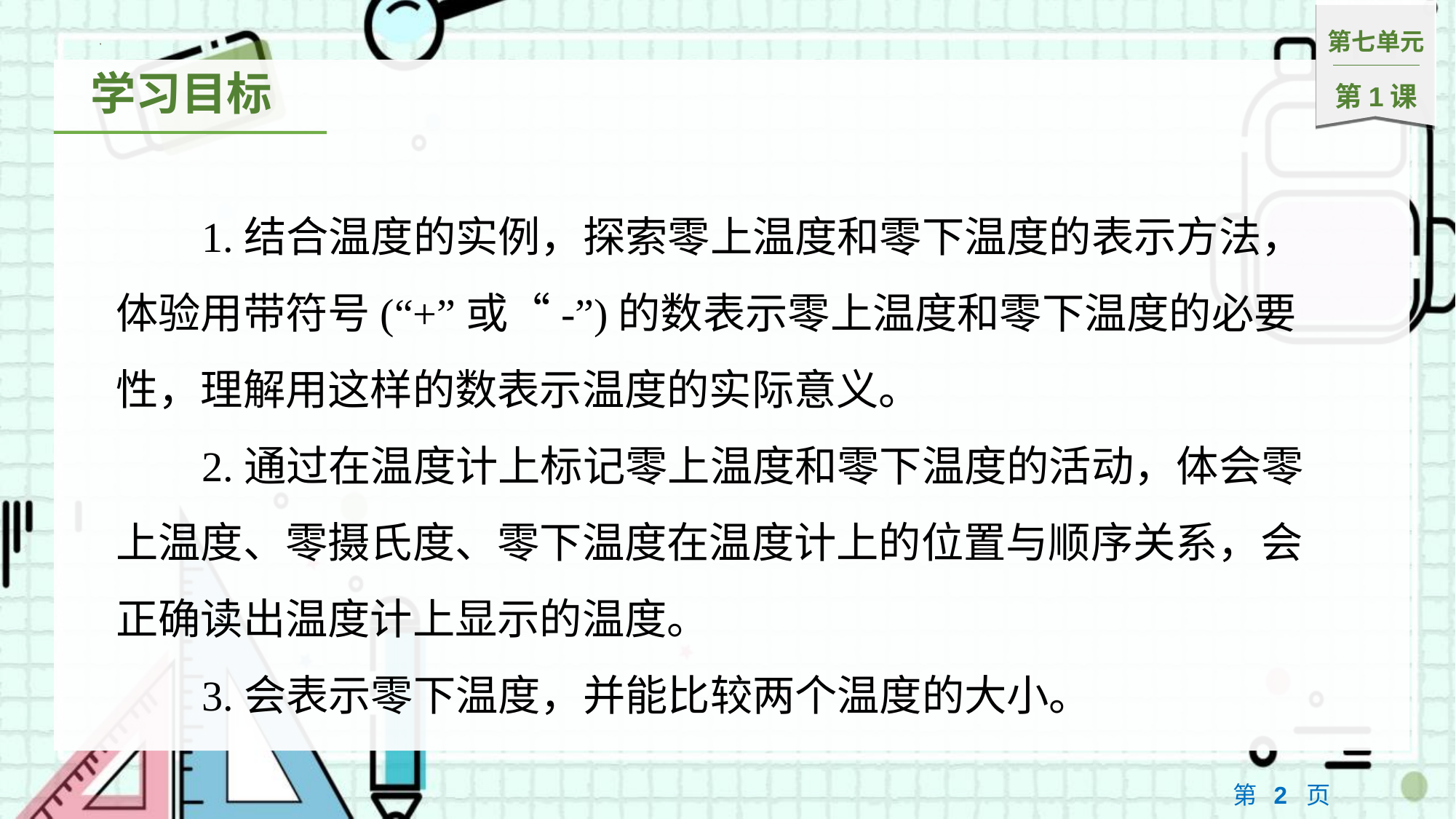

1.结合温度的实例，探索零上温度和零下温度的表示方法，体验用带符号(“+”或“-”)的数表示零上温度和零下温度的必要性，理解用这样的数表示温度的实际意义。
2.通过在温度计上标记零上温度和零下温度的活动，体会零上温度、零摄氏度、零下温度在温度计上的位置与顺序关系，会正确读出温度计上显示的温度。
3.会表示零下温度，并能比较两个温度的大小。